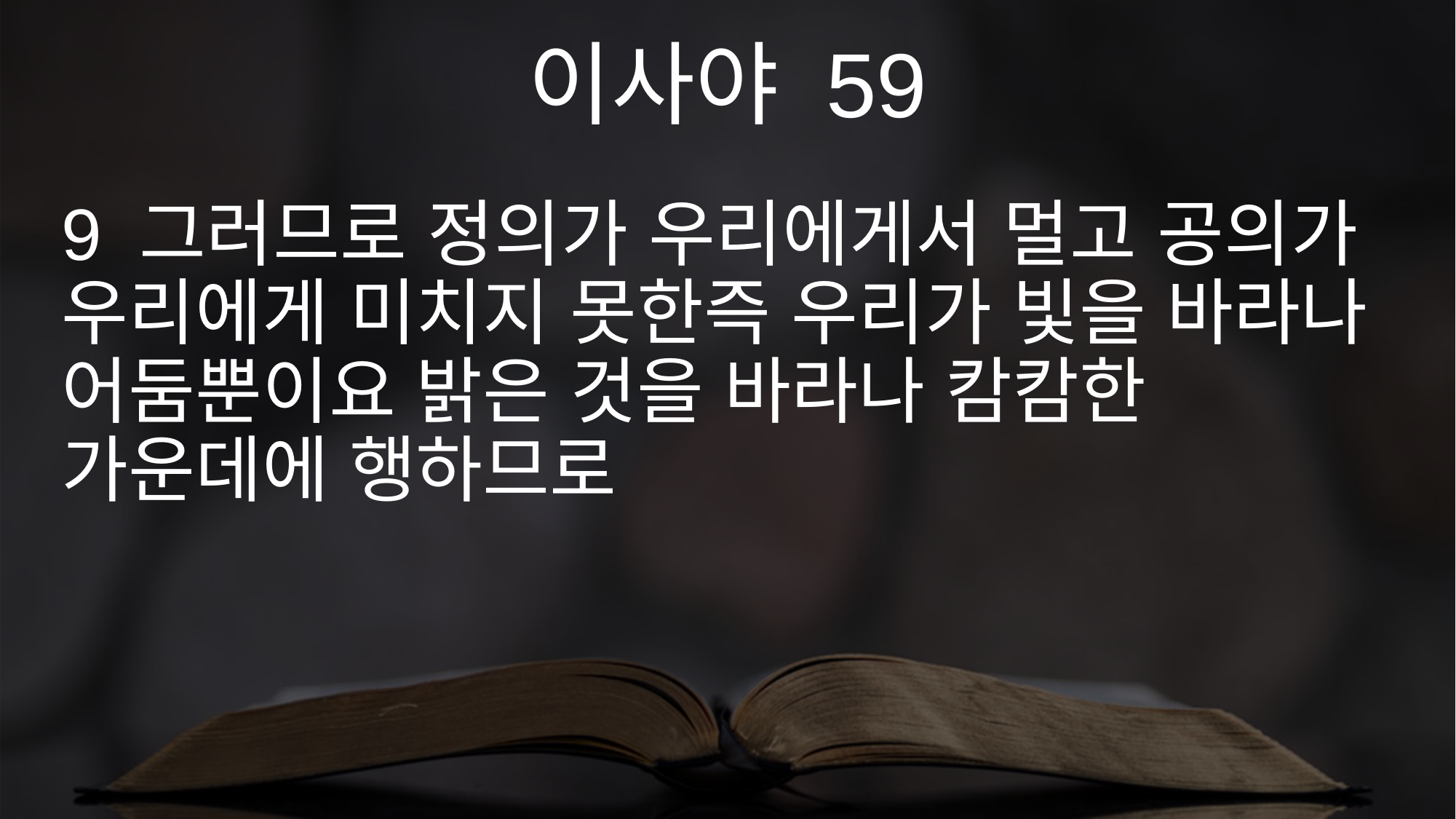

이사야 59
9 그러므로 정의가 우리에게서 멀고 공의가 우리에게 미치지 못한즉 우리가 빛을 바라나 어둠뿐이요 밝은 것을 바라나 캄캄한 가운데에 행하므로